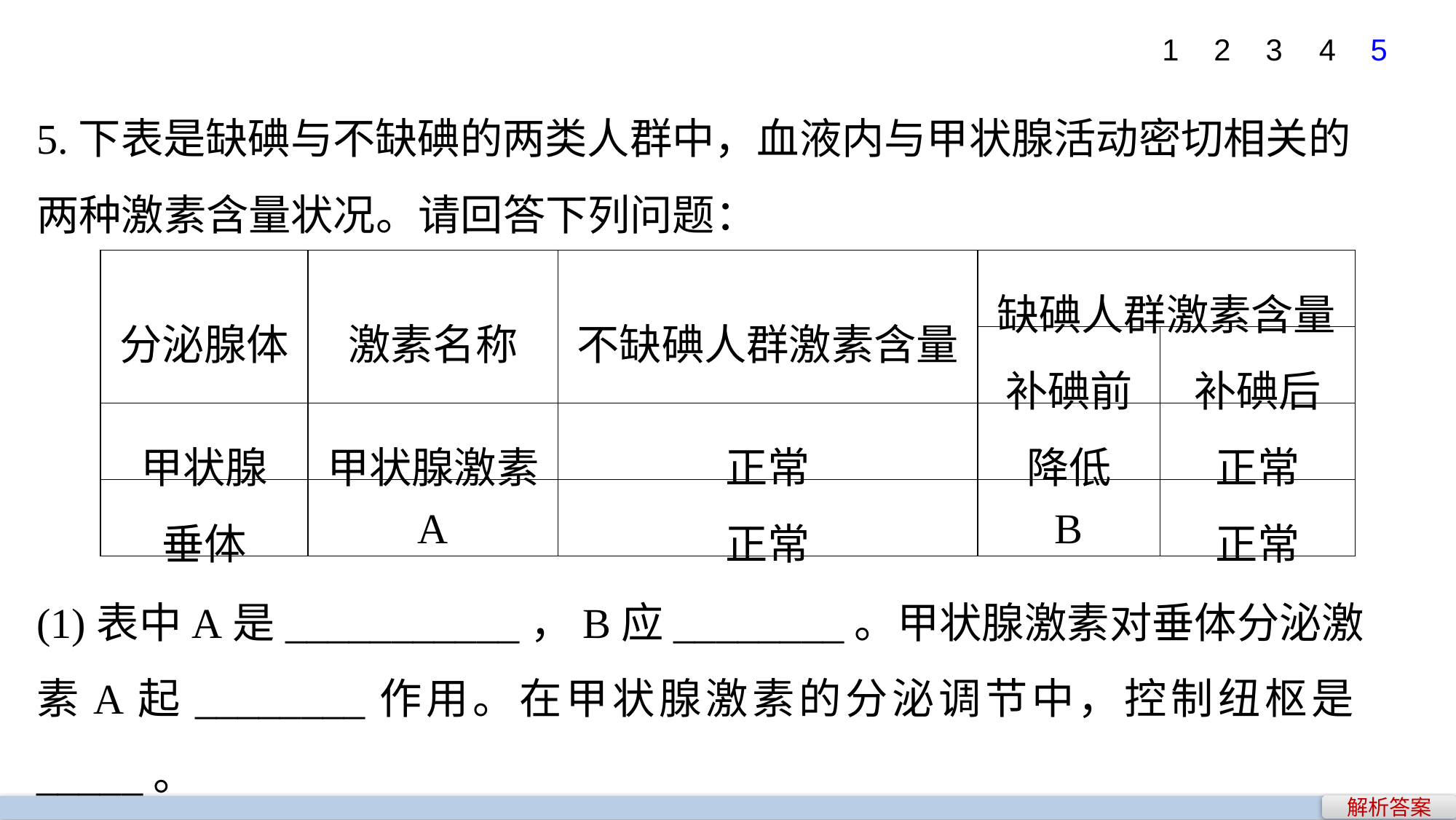

1
2
3
4
5
5.下表是缺碘与不缺碘的两类人群中，血液内与甲状腺活动密切相关的两种激素含量状况。请回答下列问题：
| 分泌腺体 | 激素名称 | 不缺碘人群激素含量 | 缺碘人群激素含量 |  |
| --- | --- | --- | --- | --- |
|  |  |  | 补碘前 | 补碘后 |
| 甲状腺 | 甲状腺激素 | 正常 | 降低 | 正常 |
| 垂体 | A | 正常 | B | 正常 |
(1)表中A是___________，B应________。甲状腺激素对垂体分泌激素A起________作用。在甲状腺激素的分泌调节中，控制纽枢是_____。
解析答案